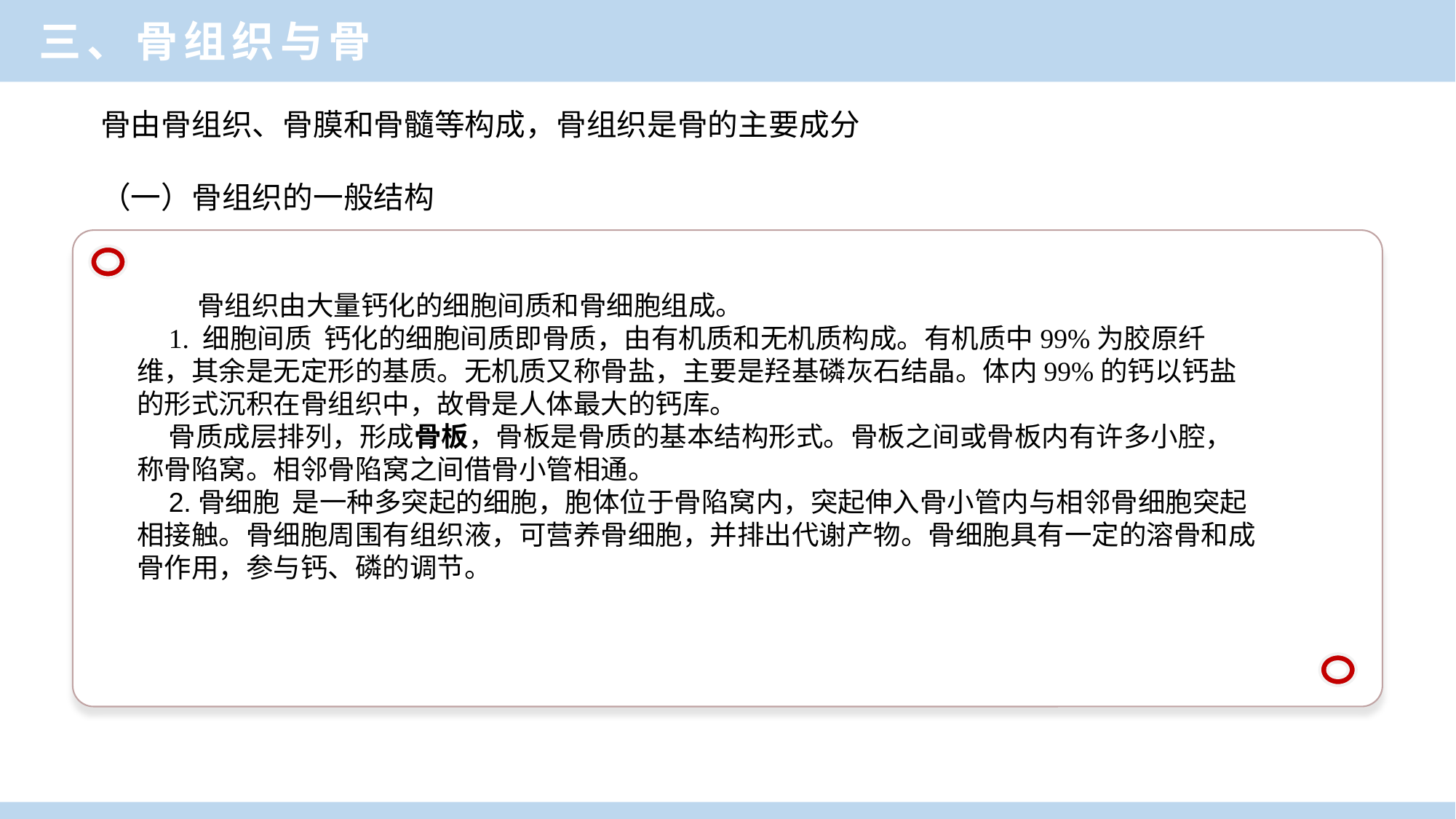

三、骨组织与骨
骨由骨组织、骨膜和骨髓等构成，骨组织是骨的主要成分

（一）骨组织的一般结构

骨组织由大量钙化的细胞间质和骨细胞组成。
1. 细胞间质  钙化的细胞间质即骨质，由有机质和无机质构成。有机质中99%为胶原纤维，其余是无定形的基质。无机质又称骨盐，主要是羟基磷灰石结晶。体内99%的钙以钙盐的形式沉积在骨组织中，故骨是人体最大的钙库。
骨质成层排列，形成骨板，骨板是骨质的基本结构形式。骨板之间或骨板内有许多小腔，称骨陷窝。相邻骨陷窝之间借骨小管相通。
2.骨细胞  是一种多突起的细胞，胞体位于骨陷窝内，突起伸入骨小管内与相邻骨细胞突起相接触。骨细胞周围有组织液，可营养骨细胞，并排出代谢产物。骨细胞具有一定的溶骨和成骨作用，参与钙、磷的调节。